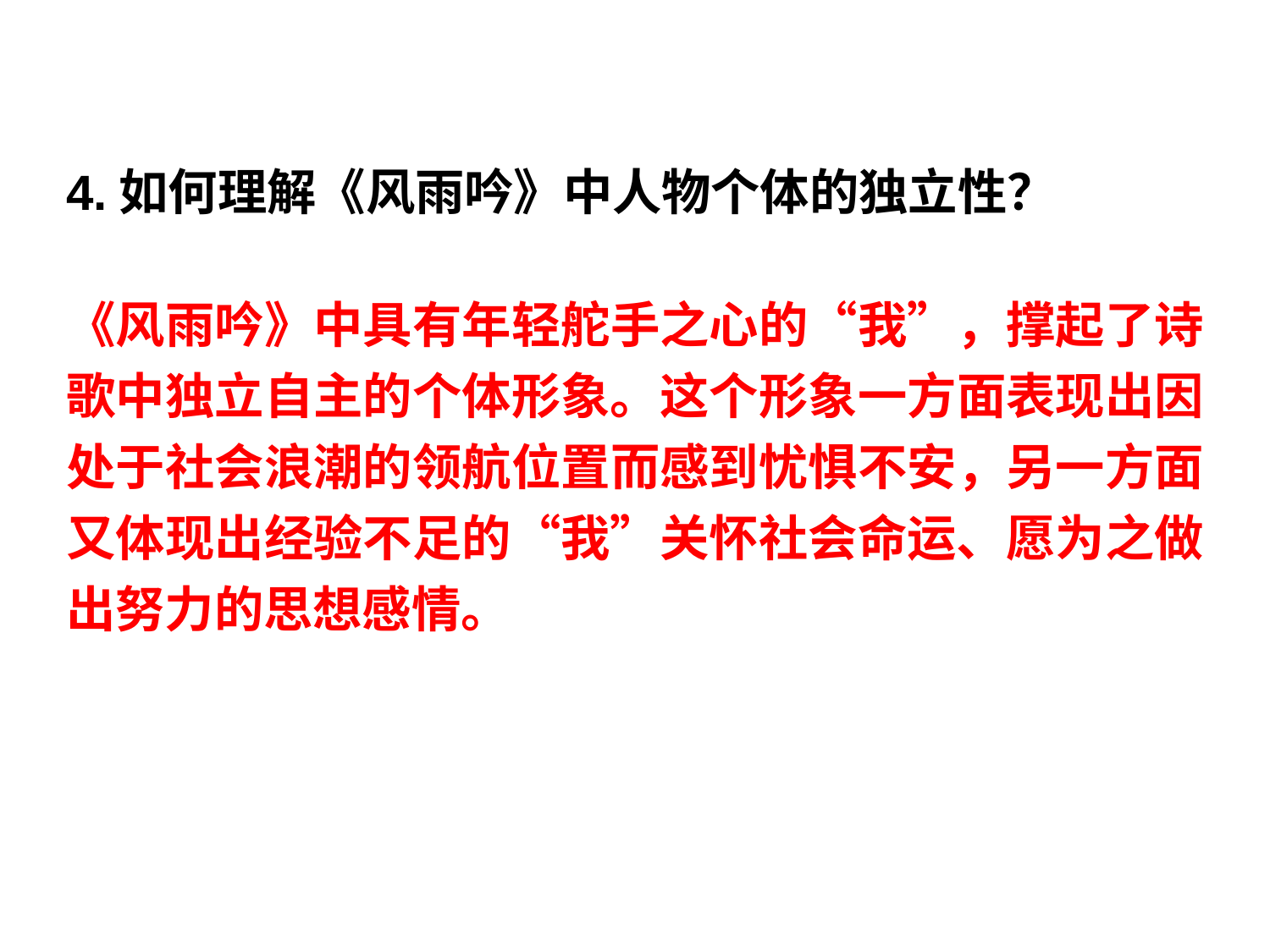

4.如何理解《风雨吟》中人物个体的独立性？
《风雨吟》中具有年轻舵手之心的“我”，撑起了诗歌中独立自主的个体形象。这个形象一方面表现出因处于社会浪潮的领航位置而感到忧惧不安，另一方面又体现出经验不足的“我”关怀社会命运、愿为之做出努力的思想感情。